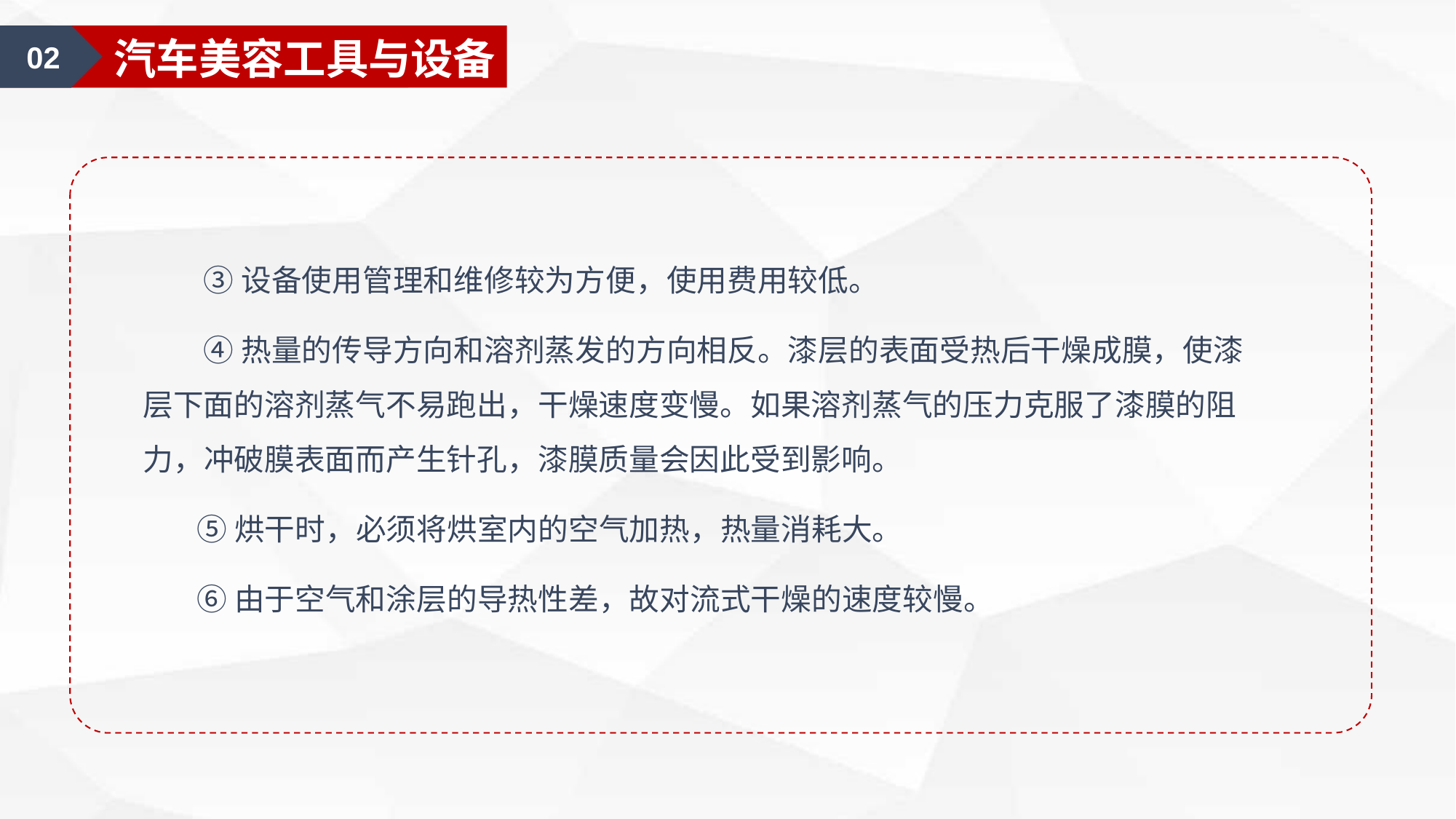

01
汽车美容认知

02
汽车美容工具与设备

         ③设备使用管理和维修较为方便，使用费用较低。
         ④热量的传导方向和溶剂蒸发的方向相反。漆层的表面受热后干燥成膜，使漆层下面的溶剂蒸气不易跑出，干燥速度变慢。如果溶剂蒸气的压力克服了漆膜的阻力，冲破膜表面而产生针孔，漆膜质量会因此受到影响。
        ⑤烘干时，必须将烘室内的空气加热，热量消耗大。
        ⑥由于空气和涂层的导热性差，故对流式干燥的速度较慢。